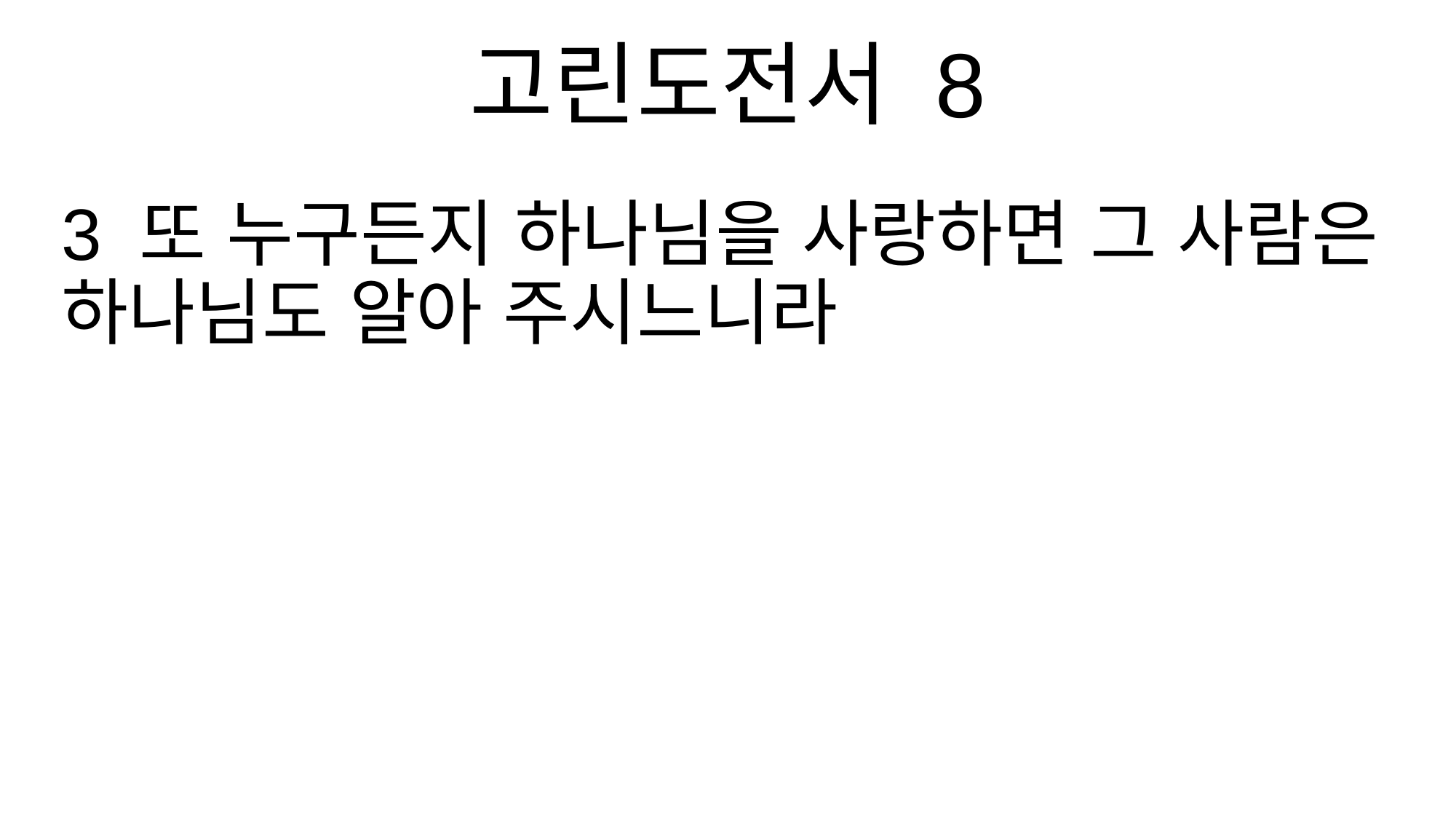

고린도전서 8
3 또 누구든지 하나님을 사랑하면 그 사람은 하나님도 알아 주시느니라